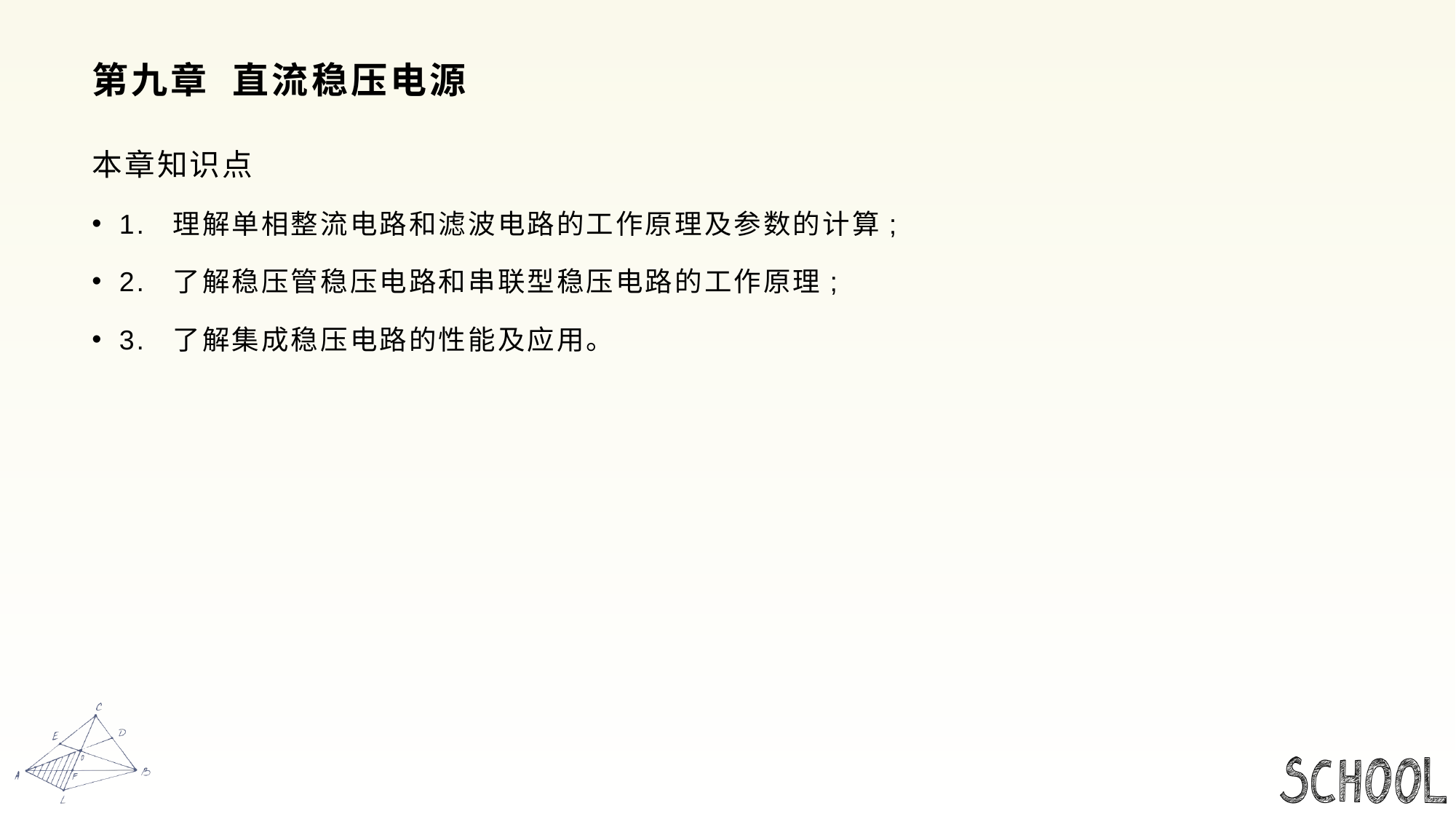

# 第九章  直流稳压电源
本章知识点
1.  理解单相整流电路和滤波电路的工作原理及参数的计算;
2.  了解稳压管稳压电路和串联型稳压电路的工作原理;
3.  了解集成稳压电路的性能及应用。